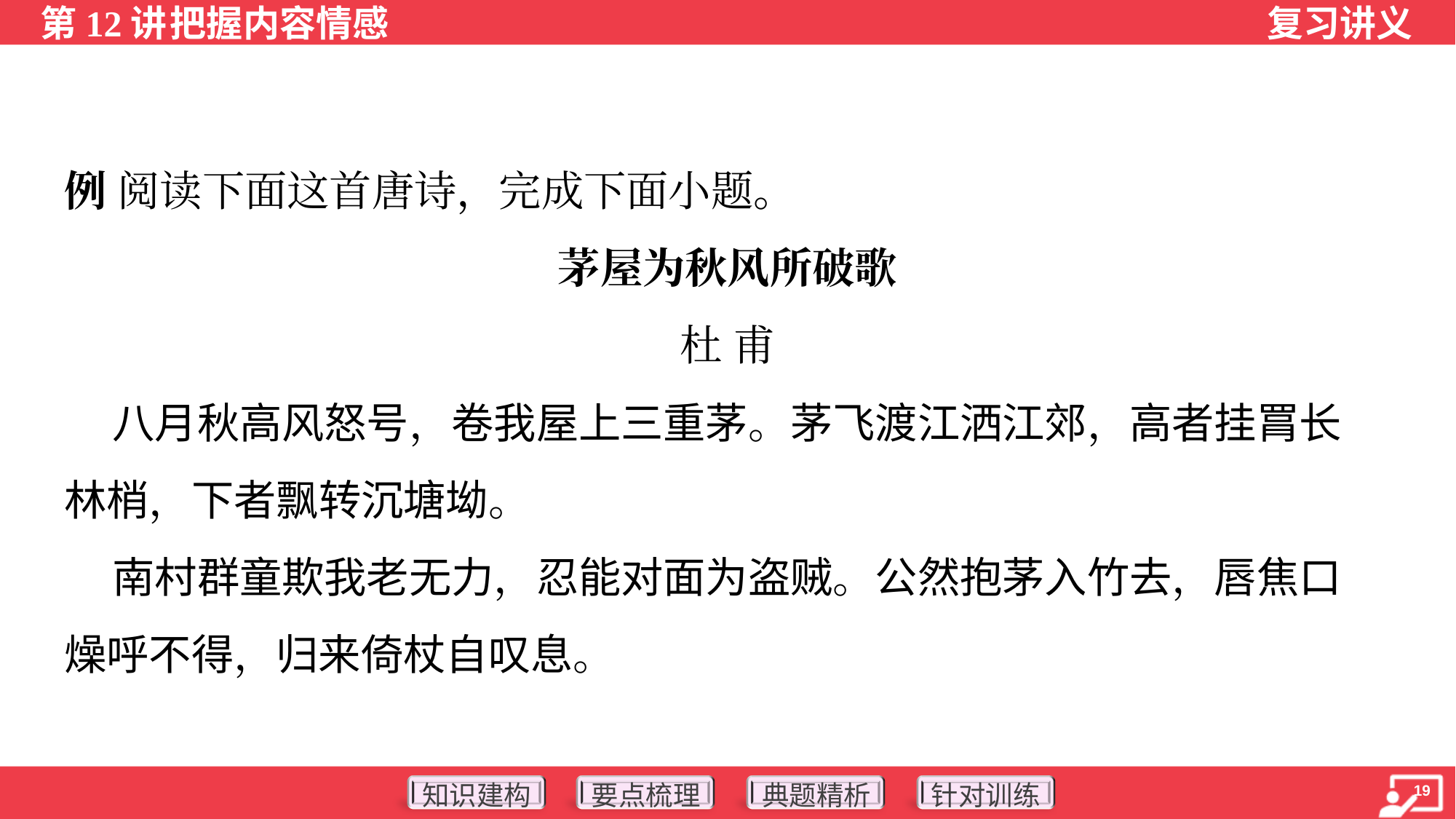

例 阅读下面这首唐诗，完成下面小题。
茅屋为秋风所破歌
杜 甫
    八月秋高风怒号，卷我屋上三重茅。茅飞渡江洒江郊，高者挂罥长
林梢，下者飘转沉塘坳。
    南村群童欺我老无力，忍能对面为盗贼。公然抱茅入竹去，唇焦口
燥呼不得，归来倚杖自叹息。